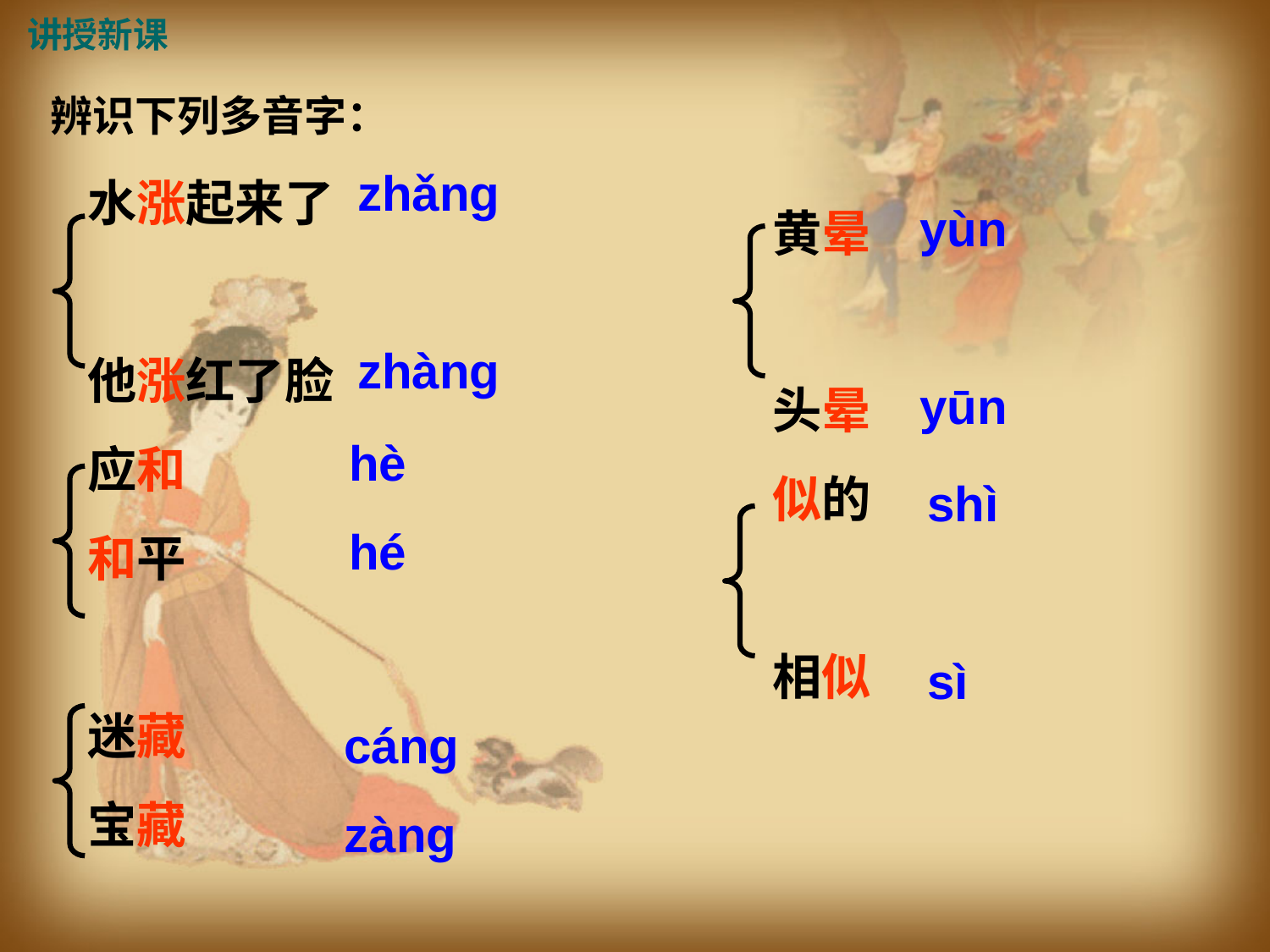

讲授新课
辨识下列多音字：
zhǎng

zhàng

水涨起来了

他涨红了脸
应和
和平

迷藏
宝藏

yùn

yūn

黄晕

头晕
似的

相似

hè
hé
shì

sì

cáng
zàng